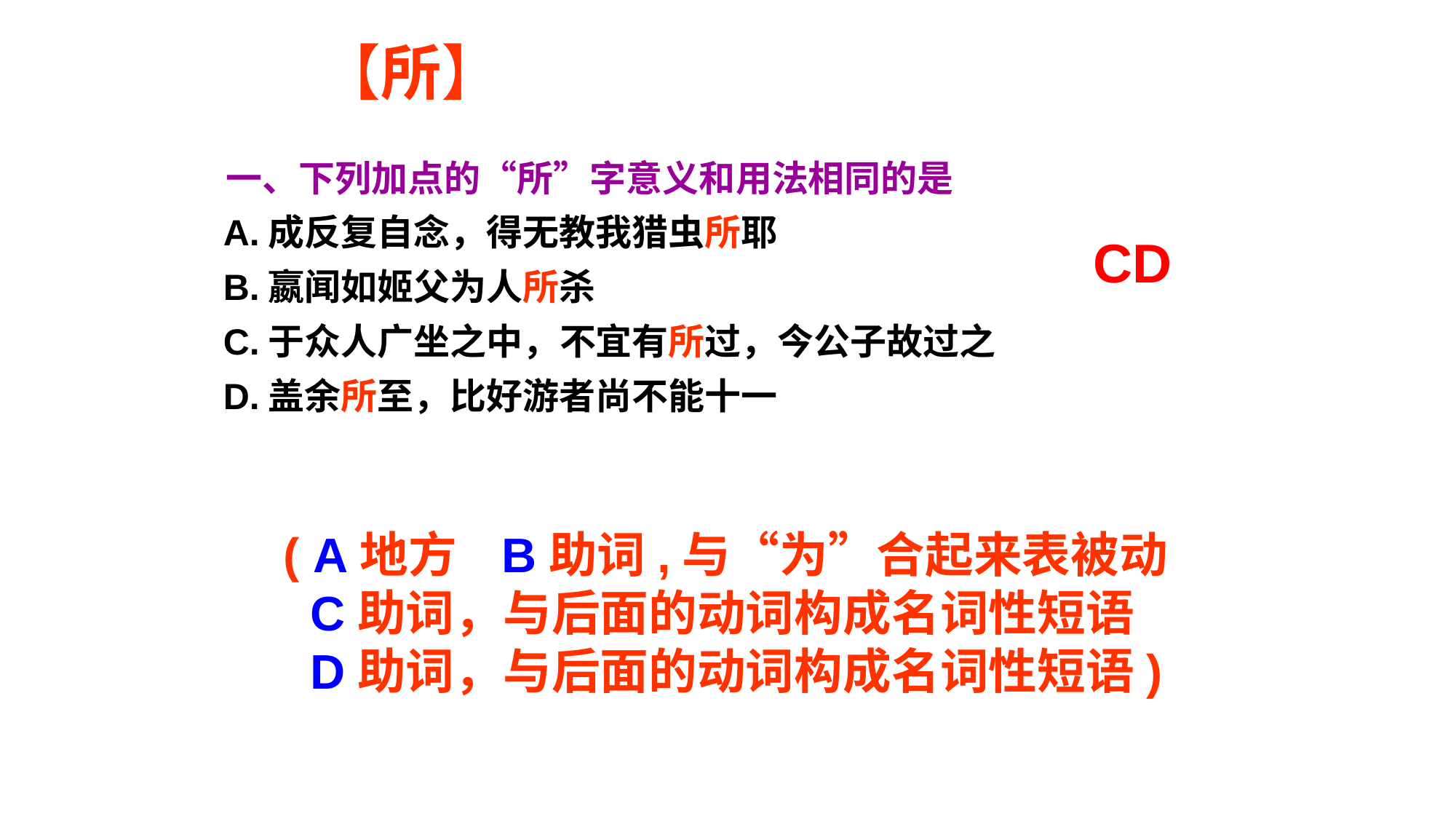

# 【所】
   一、下列加点的“所”字意义和用法相同的是
   A.成反复自念，得无教我猎虫所耶
   B.嬴闻如姬父为人所杀
   C.于众人广坐之中，不宜有所过，今公子故过之
   D.盖余所至，比好游者尚不能十一

CD
( A地方   B助词,与“为”合起来表被动
  C助词，与后面的动词构成名词性短语
  D助词，与后面的动词构成名词性短语)